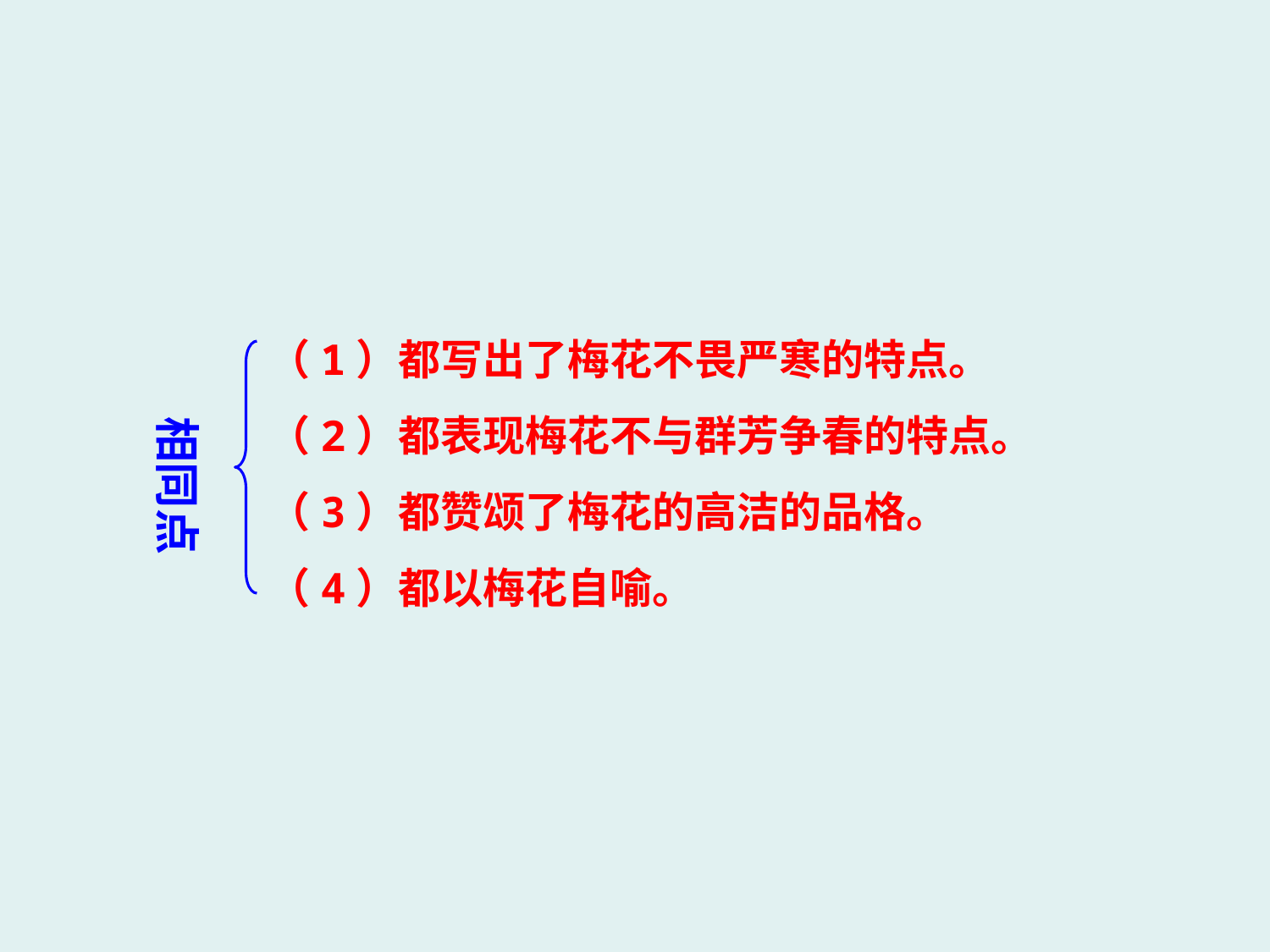

（1）都写出了梅花不畏严寒的特点。
（2）都表现梅花不与群芳争春的特点。
（3）都赞颂了梅花的高洁的品格。
（4）都以梅花自喻。

相同点